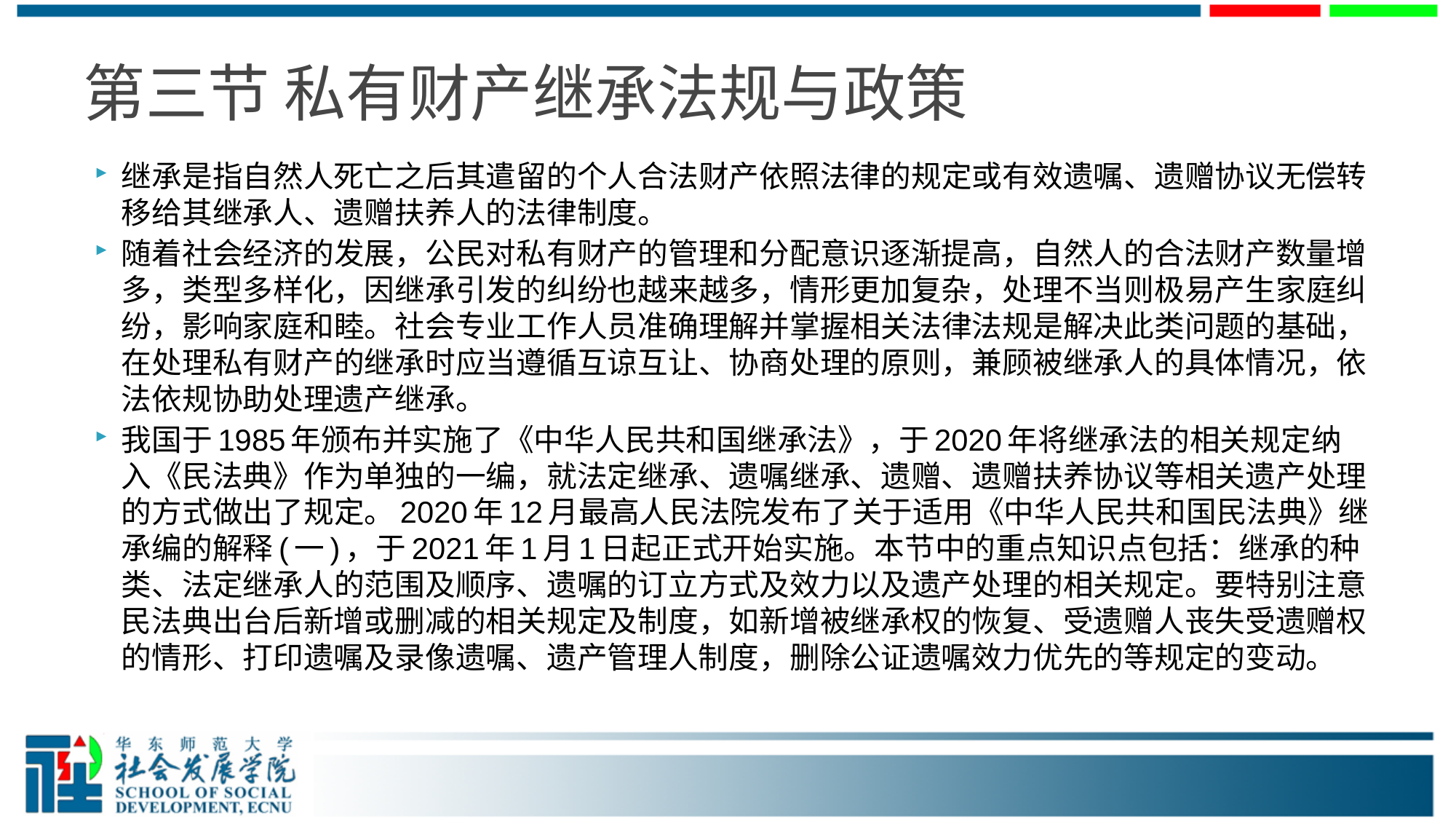

# 第三节 私有财产继承法规与政策
继承是指自然人死亡之后其遣留的个人合法财产依照法律的规定或有效遗嘱、遗赠协议无偿转移给其继承人、遗赠扶养人的法律制度。
随着社会经济的发展，公民对私有财产的管理和分配意识逐渐提高，自然人的合法财产数量增多，类型多样化，因继承引发的纠纷也越来越多，情形更加复杂，处理不当则极易产生家庭纠纷，影响家庭和睦。社会专业工作人员准确理解并掌握相关法律法规是解决此类问题的基础，在处理私有财产的继承时应当遵循互谅互让、协商处理的原则，兼顾被继承人的具体情况，依法依规协助处理遗产继承。
我国于1985年颁布并实施了《中华人民共和国继承法》，于2020年将继承法的相关规定纳入《民法典》作为单独的一编，就法定继承、遗嘱继承、遗赠、遗赠扶养协议等相关遗产处理的方式做出了规定。2020年12月最高人民法院发布了关于适用《中华人民共和国民法典》继承编的解释(一)，于2021年1月1日起正式开始实施。本节中的重点知识点包括：继承的种类、法定继承人的范围及顺序、遗嘱的订立方式及效力以及遗产处理的相关规定。要特别注意民法典出台后新增或删减的相关规定及制度，如新增被继承权的恢复、受遗赠人丧失受遗赠权的情形、打印遗嘱及录像遗嘱、遗产管理人制度，删除公证遗嘱效力优先的等规定的变动。